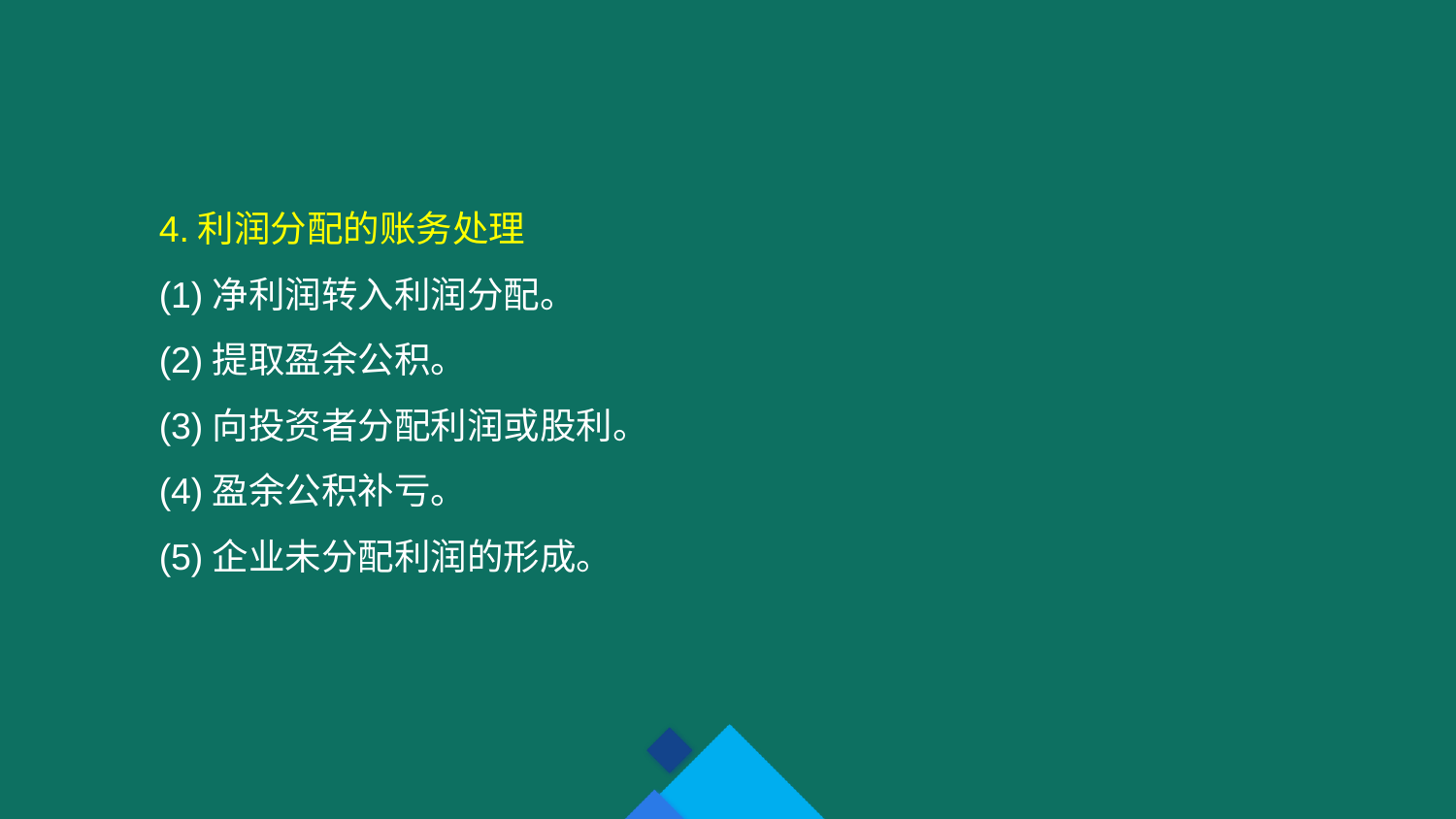

4.利润分配的账务处理
(1)净利润转入利润分配。
(2)提取盈余公积。
(3)向投资者分配利润或股利。
(4)盈余公积补亏。
(5)企业未分配利润的形成。